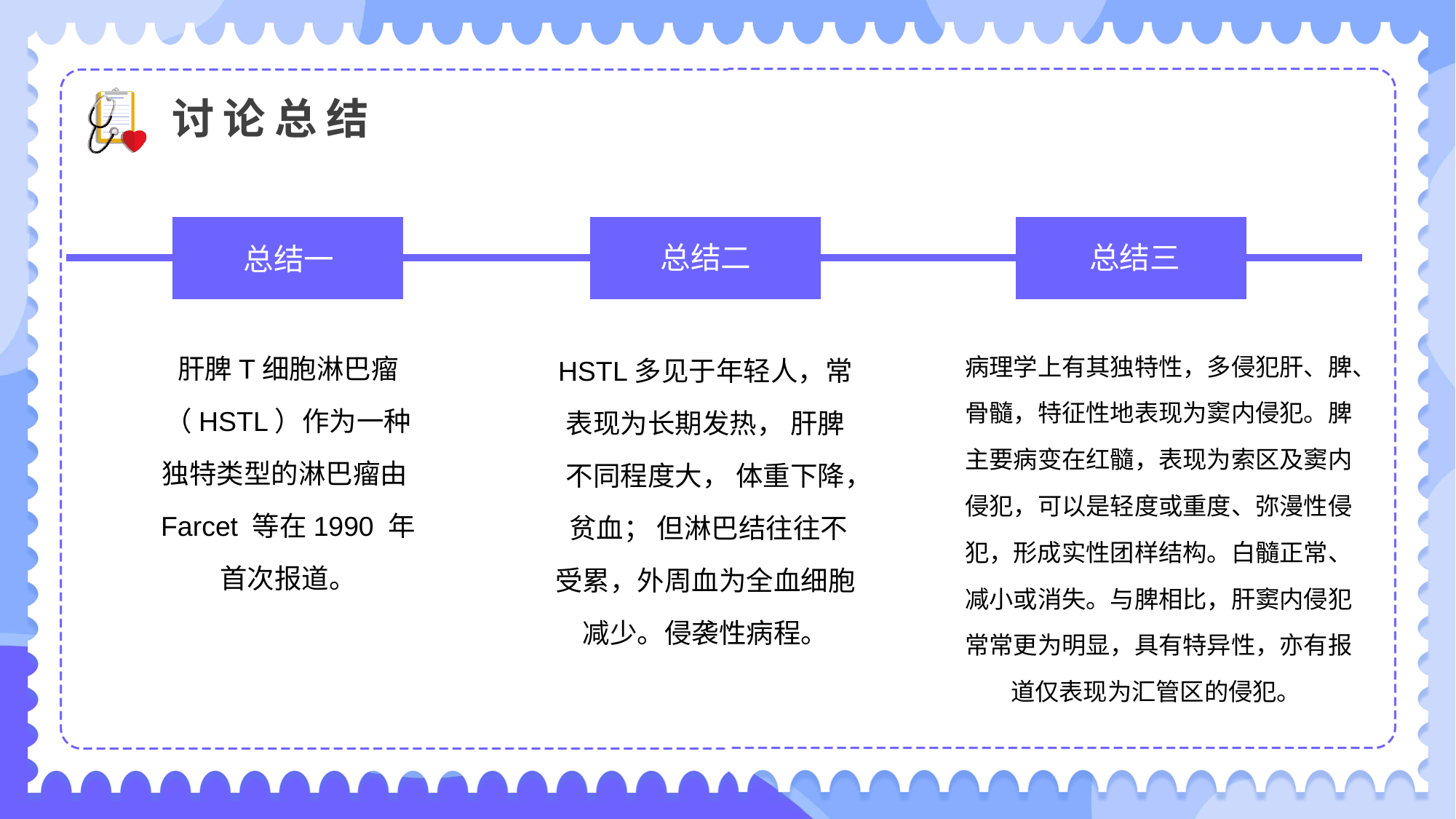

讨论总结

总结二
总结三
总结一

肝脾T细胞淋巴瘤（HSTL）作为一种独特类型的淋巴瘤由Farcet 等在1990 年首次报道。
HSTL多见于年轻人，常表现为长期发热， 肝脾不同程度大， 体重下降， 贫血； 但淋巴结往往不受累，外周血为全血细胞减少。侵袭性病程。
病理学上有其独特性，多侵犯肝、脾、骨髓，特征性地表现为窦内侵犯。脾主要病变在红髓，表现为索区及窦内侵犯，可以是轻度或重度、弥漫性侵犯，形成实性团样结构。白髓正常、减小或消失。与脾相比，肝窦内侵犯常常更为明显，具有特异性，亦有报道仅表现为汇管区的侵犯。